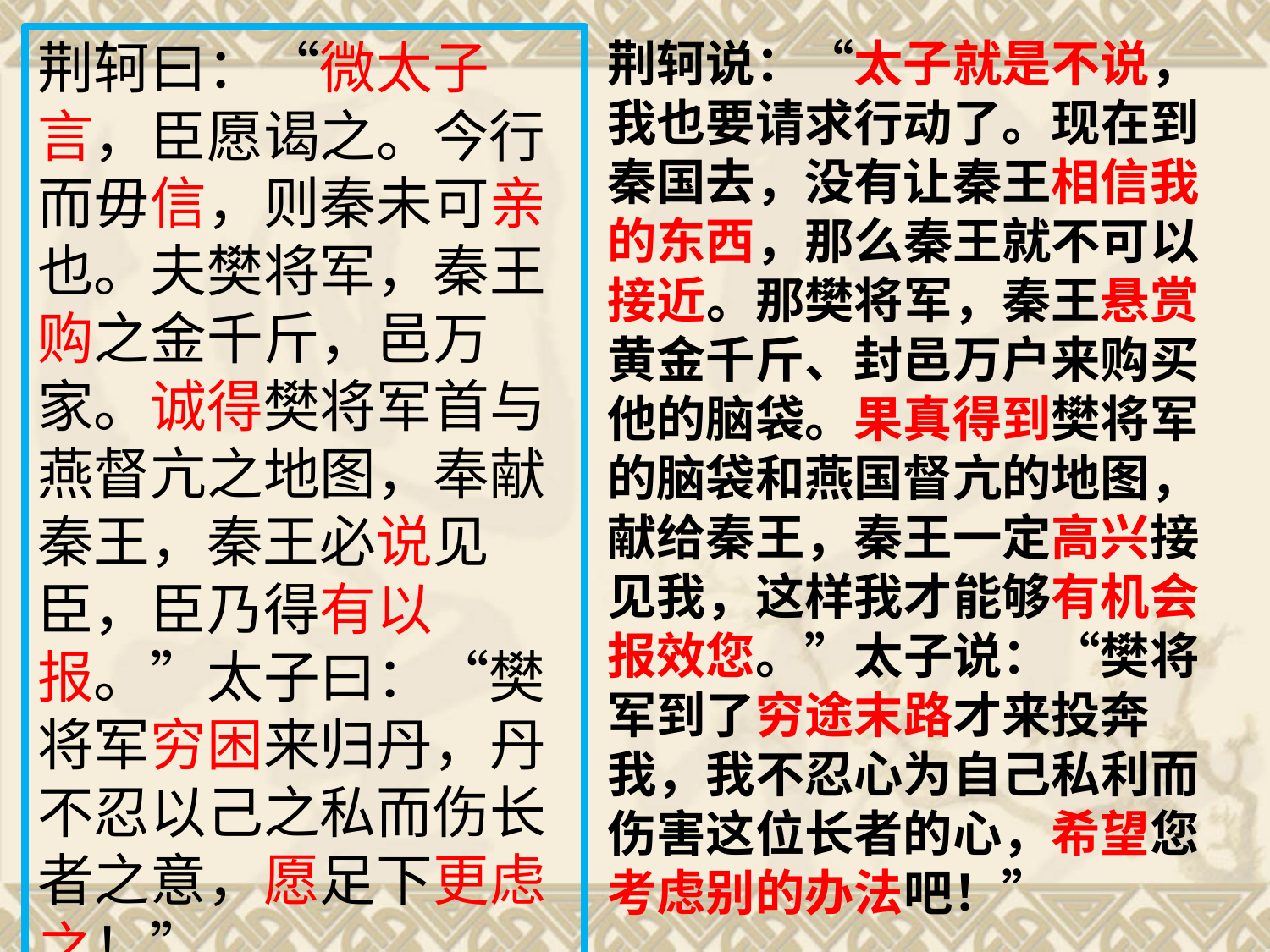

荆轲曰：“微太子言，臣愿谒之。今行而毋信，则秦未可亲也。夫樊将军，秦王购之金千斤，邑万家。诚得樊将军首与燕督亢之地图，奉献秦王，秦王必说见臣，臣乃得有以报。”太子曰：“樊将军穷困来归丹，丹不忍以己之私而伤长者之意，愿足下更虑之！”
荆轲说：“太子就是不说，我也要请求行动了。现在到秦国去，没有让秦王相信我的东西，那么秦王就不可以接近。那樊将军，秦王悬赏黄金千斤、封邑万户来购买他的脑袋。果真得到樊将军的脑袋和燕国督亢的地图，献给秦王，秦王一定高兴接见我，这样我才能够有机会报效您。”太子说：“樊将军到了穷途末路才来投奔我，我不忍心为自己私利而伤害这位长者的心，希望您考虑别的办法吧！”